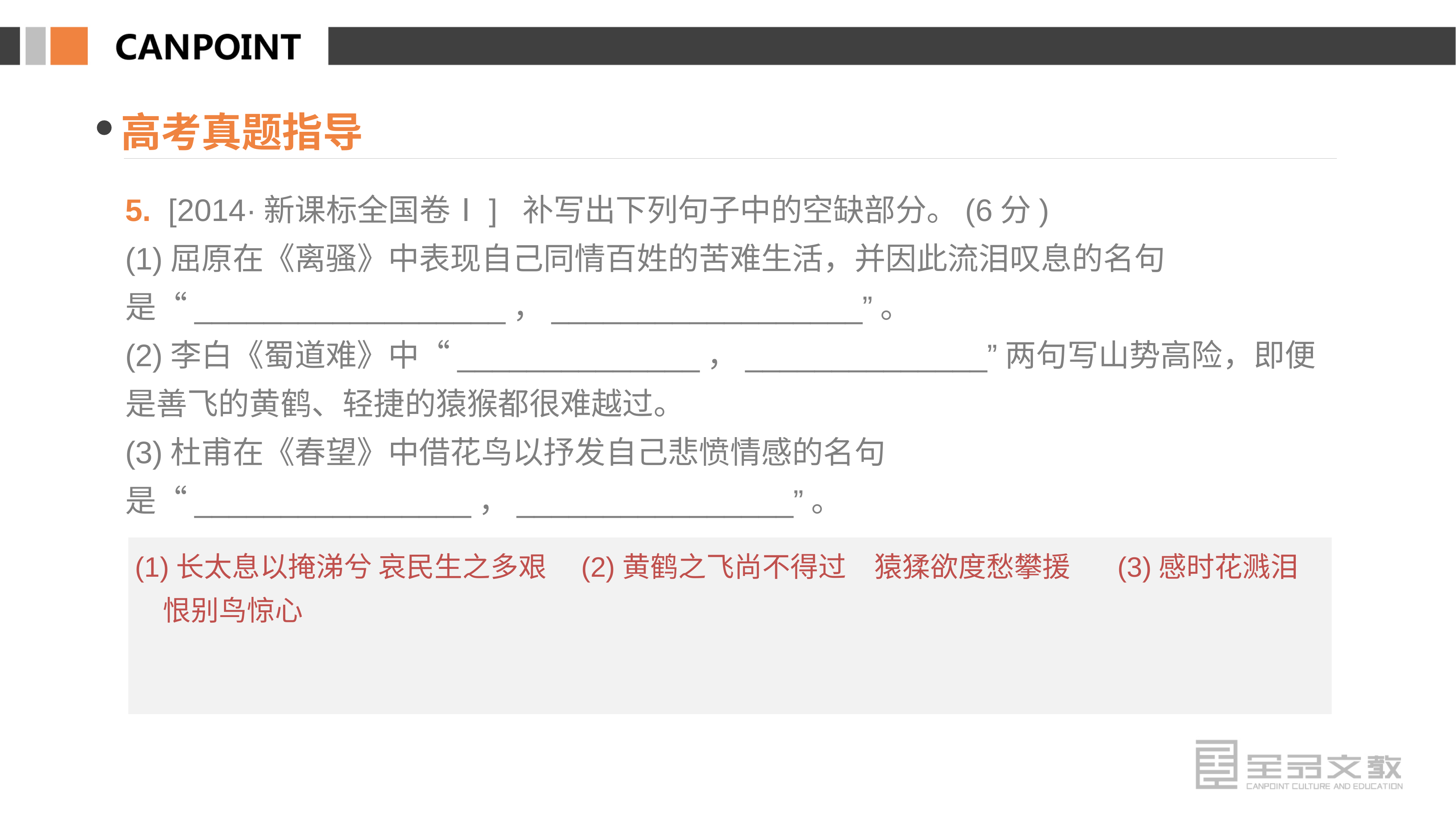

高考真题指导

5.  [2014·新课标全国卷Ⅰ]  补写出下列句子中的空缺部分。(6分)
(1)屈原在《离骚》中表现自己同情百姓的苦难生活，并因此流泪叹息的名句是“__________________，__________________”。
(2)李白《蜀道难》中“______________，______________”两句写山势高险，即便是善飞的黄鹤、轻捷的猿猴都很难越过。
(3)杜甫在《春望》中借花鸟以抒发自己悲愤情感的名句是“________________，________________”。
(1)长太息以掩涕兮 哀民生之多艰　(2)黄鹤之飞尚不得过　猿猱欲度愁攀援  　(3)感时花溅泪　恨别鸟惊心